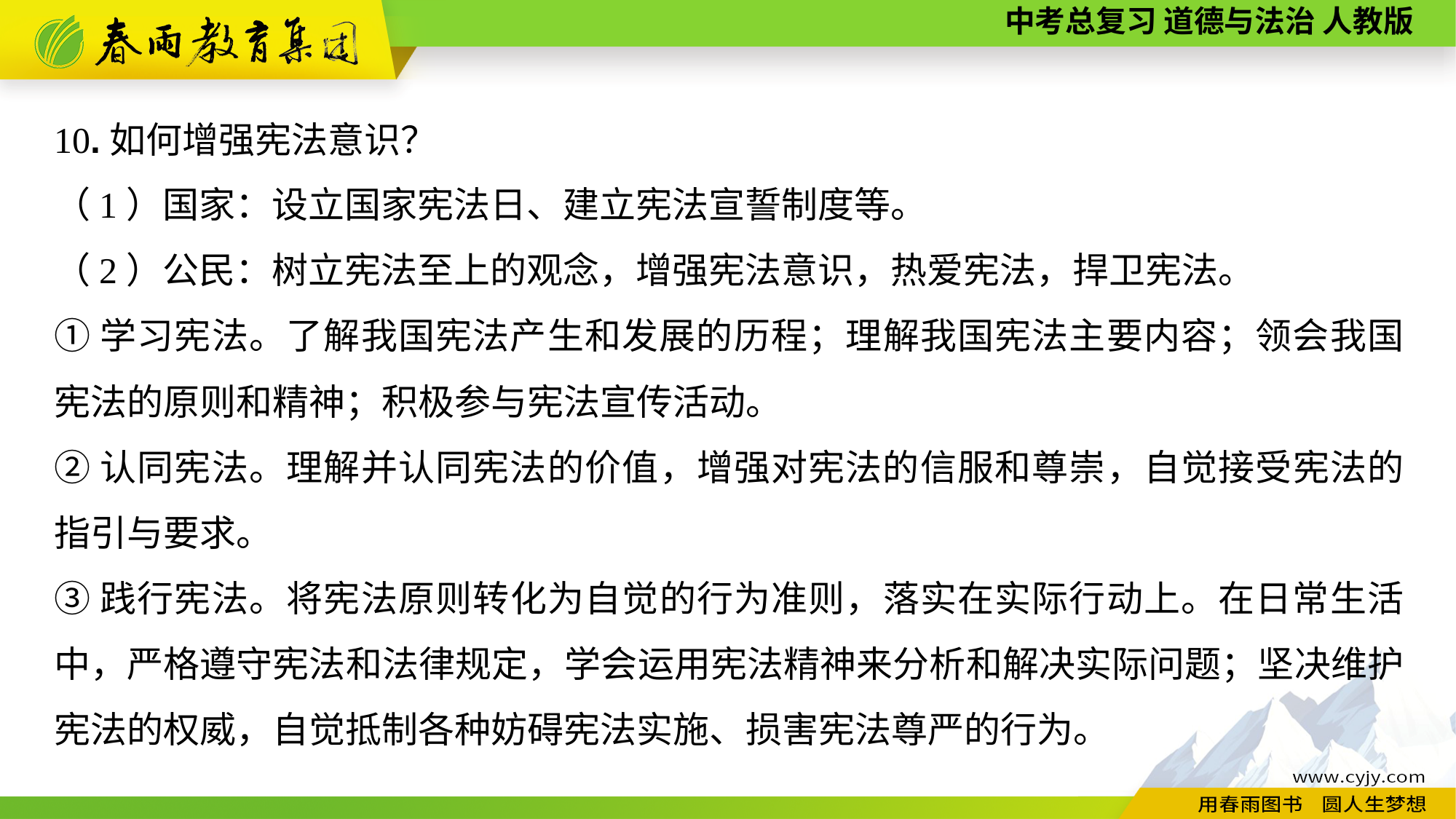

10.如何增强宪法意识？
（1）国家：设立国家宪法日、建立宪法宣誓制度等。
（2）公民：树立宪法至上的观念，增强宪法意识，热爱宪法，捍卫宪法。
①学习宪法。了解我国宪法产生和发展的历程；理解我国宪法主要内容；领会我国宪法的原则和精神；积极参与宪法宣传活动。
②认同宪法。理解并认同宪法的价值，增强对宪法的信服和尊崇，自觉接受宪法的指引与要求。
③践行宪法。将宪法原则转化为自觉的行为准则，落实在实际行动上。在日常生活中，严格遵守宪法和法律规定，学会运用宪法精神来分析和解决实际问题；坚决维护宪法的权威，自觉抵制各种妨碍宪法实施、损害宪法尊严的行为。